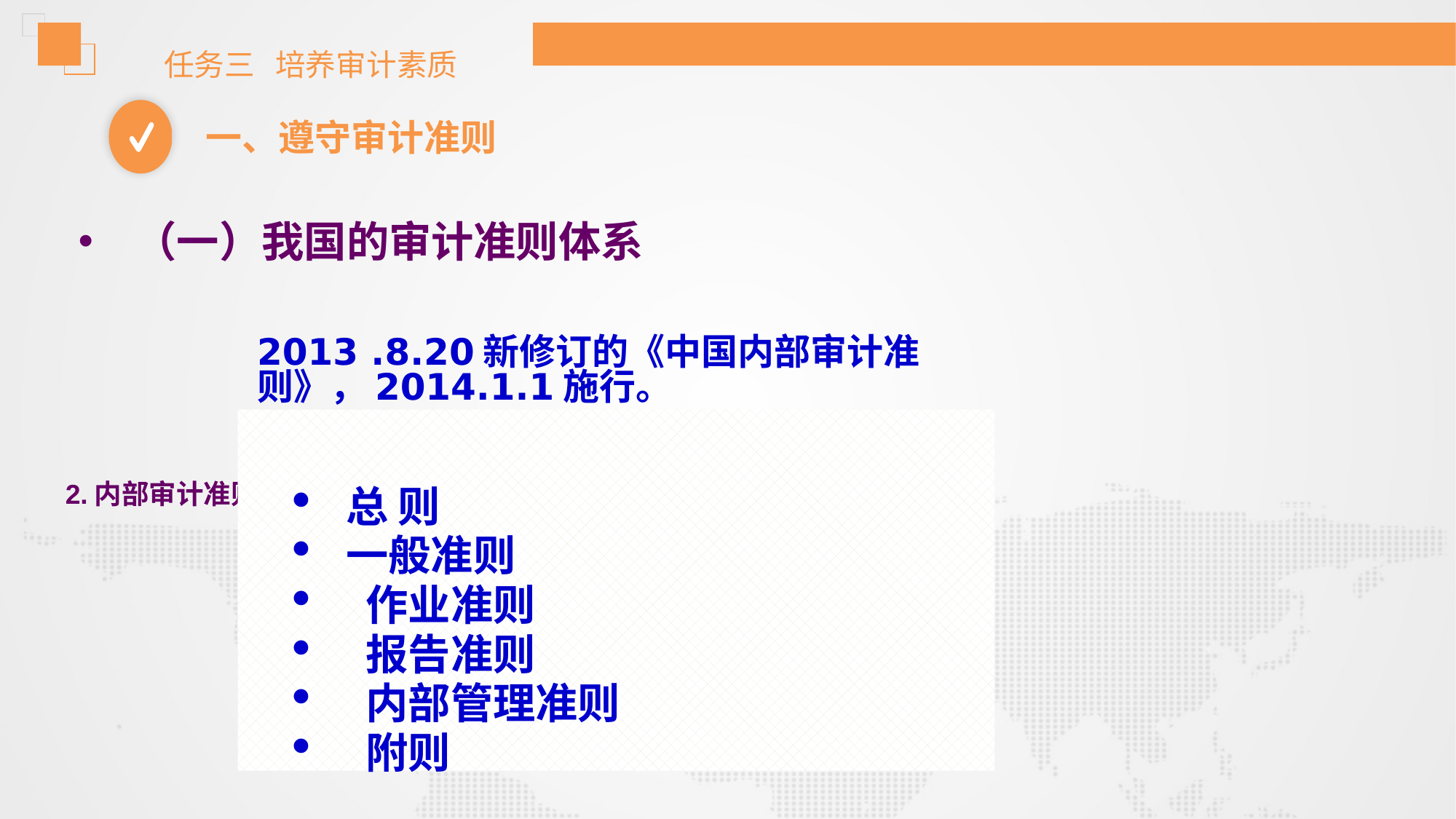

任务三   培养审计素质

一、遵守审计准则

（一）我国的审计准则体系
2013 .8.20新修订的《中国内部审计准则》，2014.1.1施行。

总 则
一般准则
 作业准则
 报告准则
 内部管理准则
 附则
2.内部审计准则